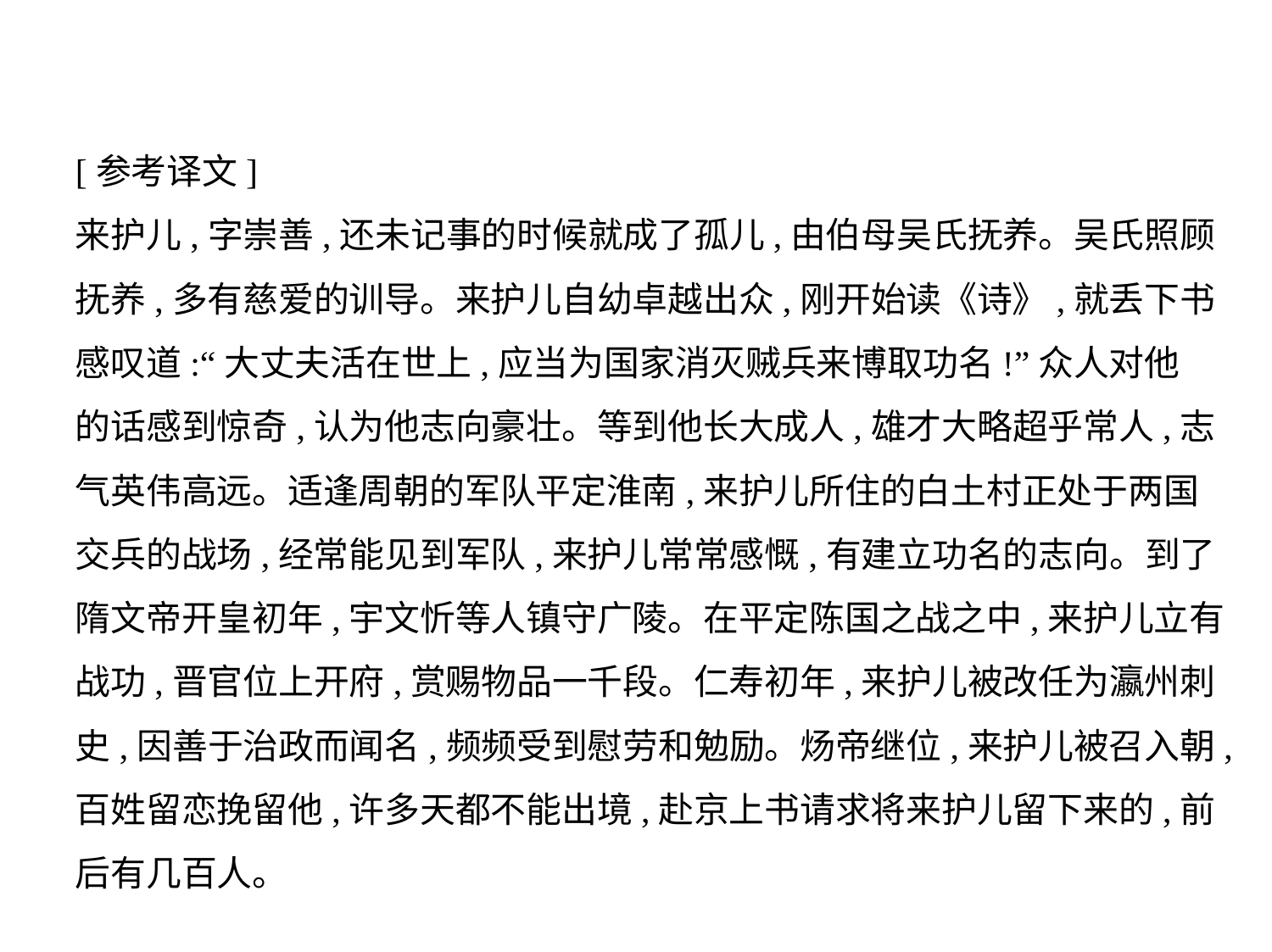

[参考译文]
来护儿,字崇善,还未记事的时候就成了孤儿,由伯母吴氏抚养。吴氏照顾
抚养,多有慈爱的训导。来护儿自幼卓越出众,刚开始读《诗》,就丢下书
感叹道:“大丈夫活在世上,应当为国家消灭贼兵来博取功名!”众人对他
的话感到惊奇,认为他志向豪壮。等到他长大成人,雄才大略超乎常人,志
气英伟高远。适逢周朝的军队平定淮南,来护儿所住的白土村正处于两国
交兵的战场,经常能见到军队,来护儿常常感慨,有建立功名的志向。到了
隋文帝开皇初年,宇文忻等人镇守广陵。在平定陈国之战之中,来护儿立有
战功,晋官位上开府,赏赐物品一千段。仁寿初年,来护儿被改任为瀛州刺
史,因善于治政而闻名,频频受到慰劳和勉励。炀帝继位,来护儿被召入朝,
百姓留恋挽留他,许多天都不能出境,赴京上书请求将来护儿留下来的,前
后有几百人。